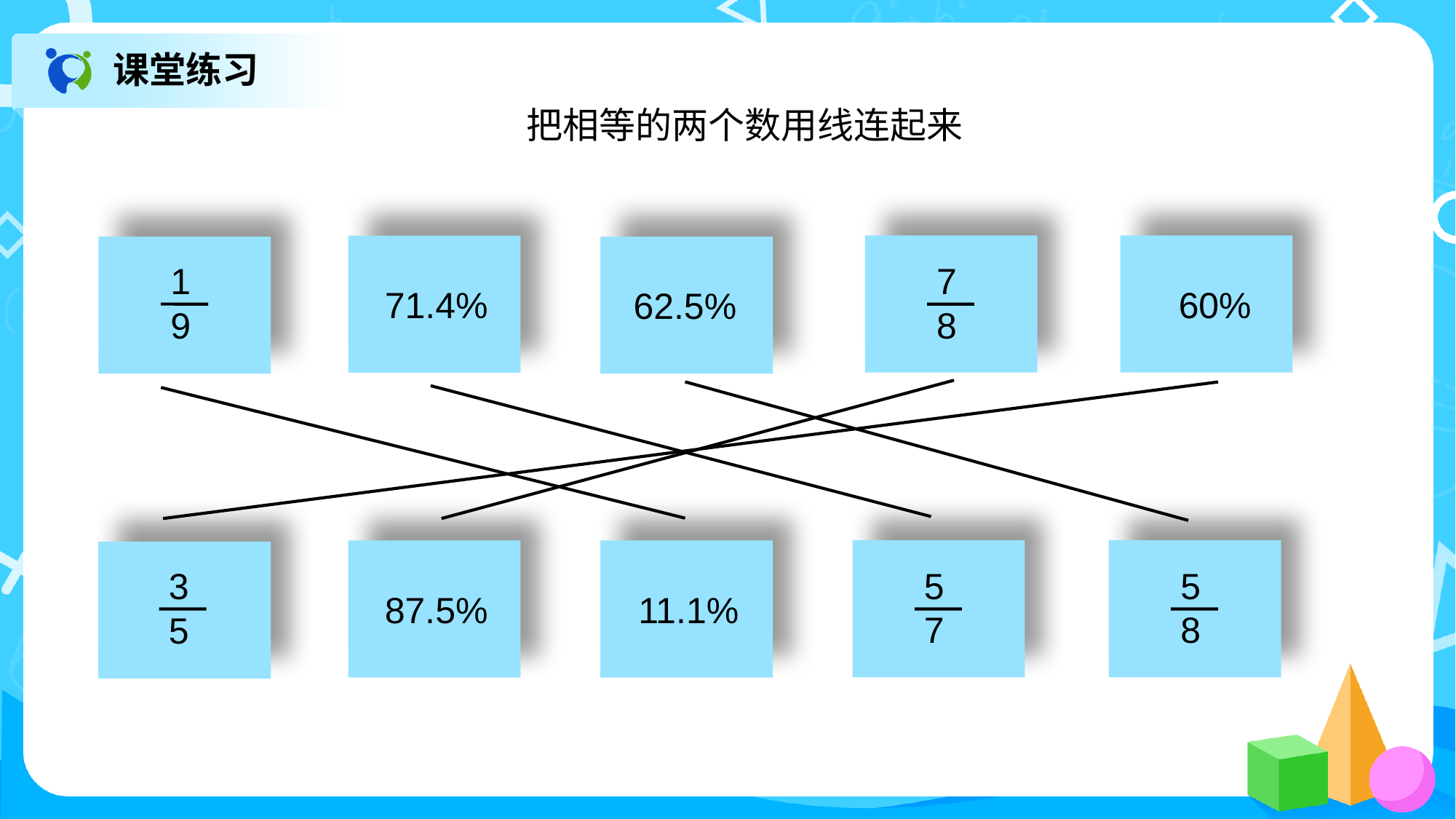

课堂练习
把相等的两个数用线连起来

 7
 8

60%

71.4%

62.5%
 1
 9

 5
 7

 5
 8

11.1%

87.5%

 3
 5